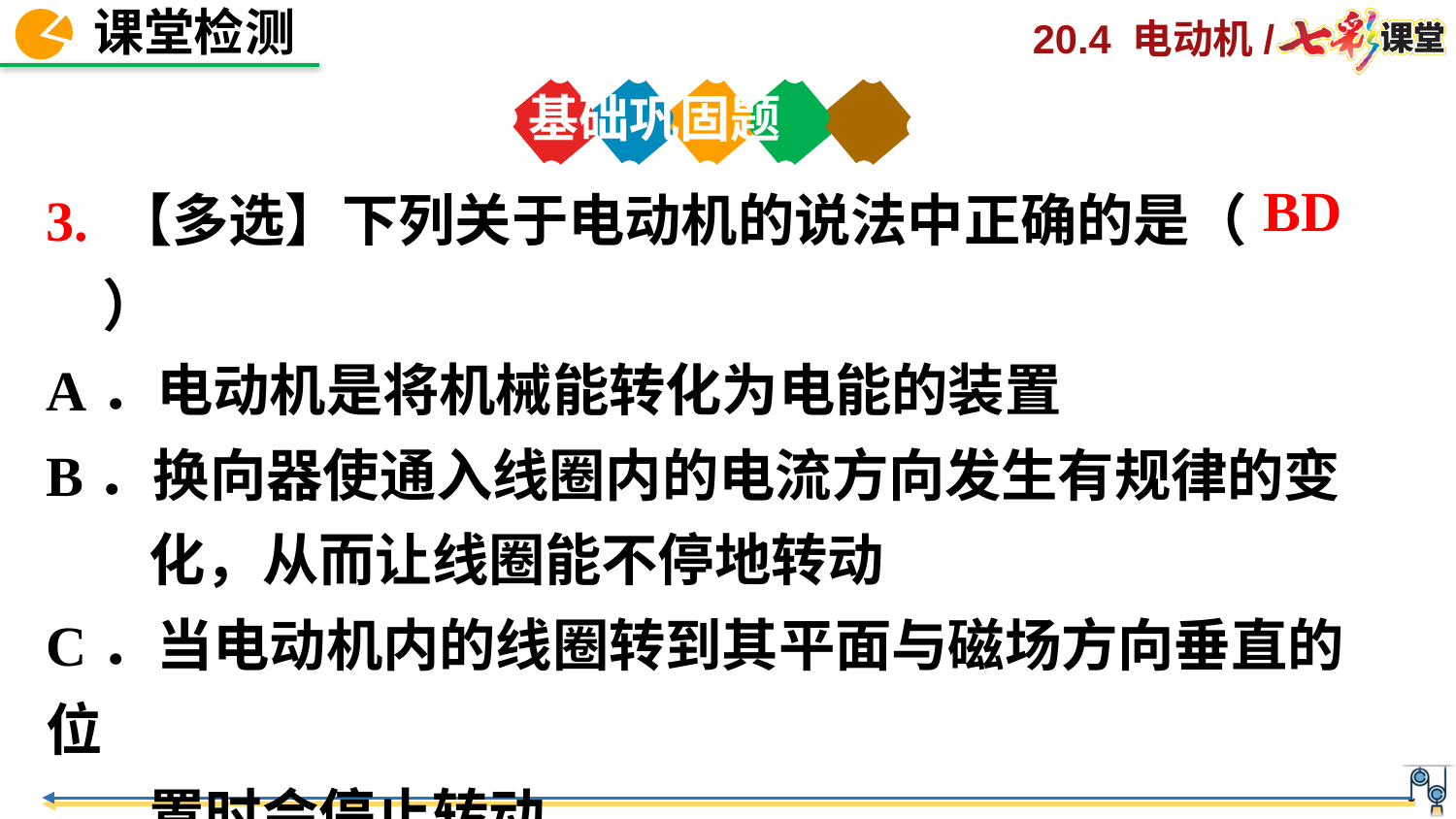

基础巩固题

3. 【多选】下列关于电动机的说法中正确的是（　　）
A．电动机是将机械能转化为电能的装置
B．换向器使通入线圈内的电流方向发生有规律的变
       化，从而让线圈能不停地转动
C．当电动机内的线圈转到其平面与磁场方向垂直的位
       置时会停止转动
D．直流电动机模型中线圈是靠惯性转过平衡位置的
BD